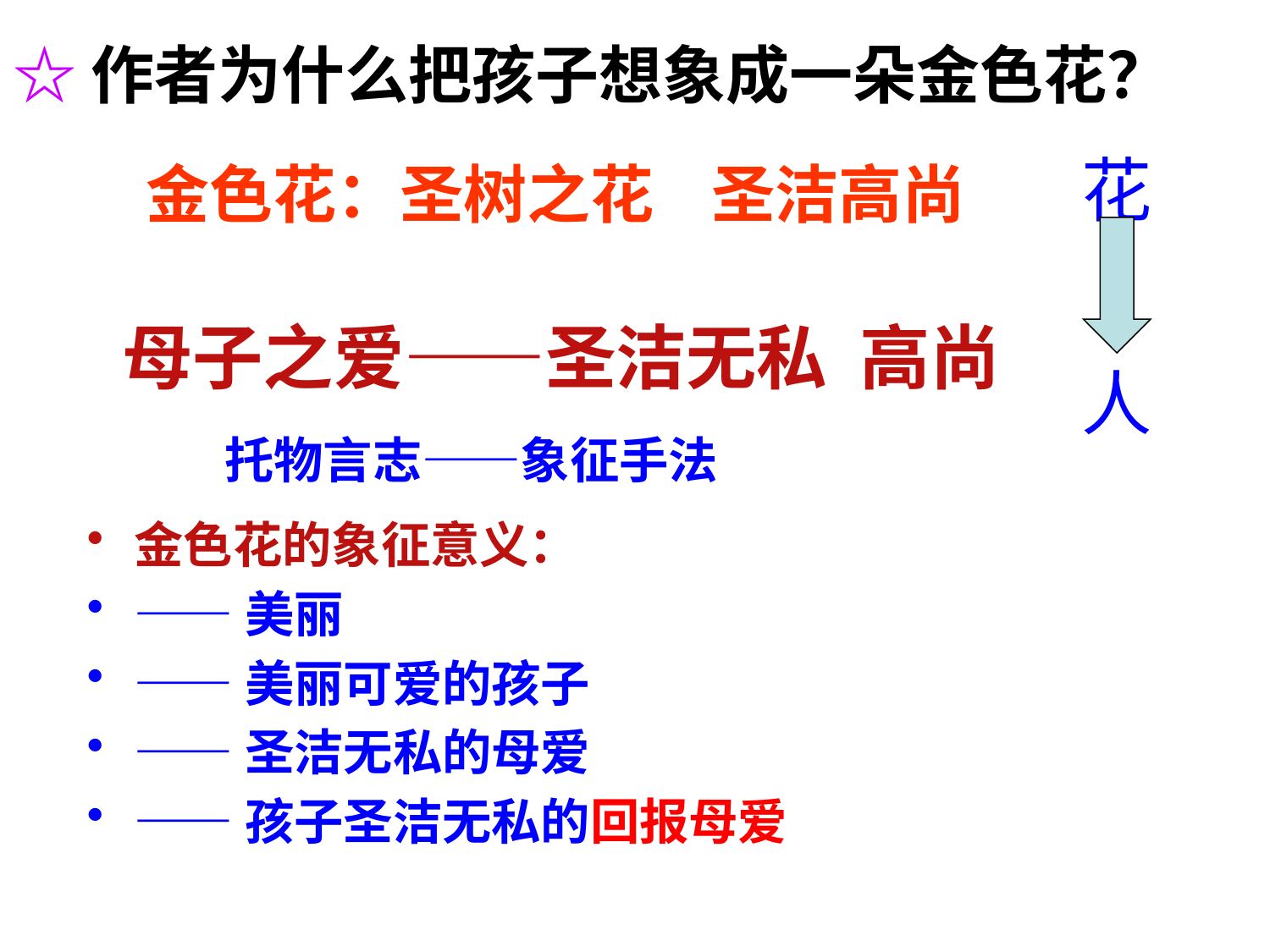

# ☆作者为什么把孩子想象成一朵金色花？
花
金色花：圣树之花    圣洁高尚

母子之爱——圣洁无私  高尚
人
托物言志——象征手法
金色花的象征意义：
——美丽
——美丽可爱的孩子
——圣洁无私的母爱
——孩子圣洁无私的回报母爱